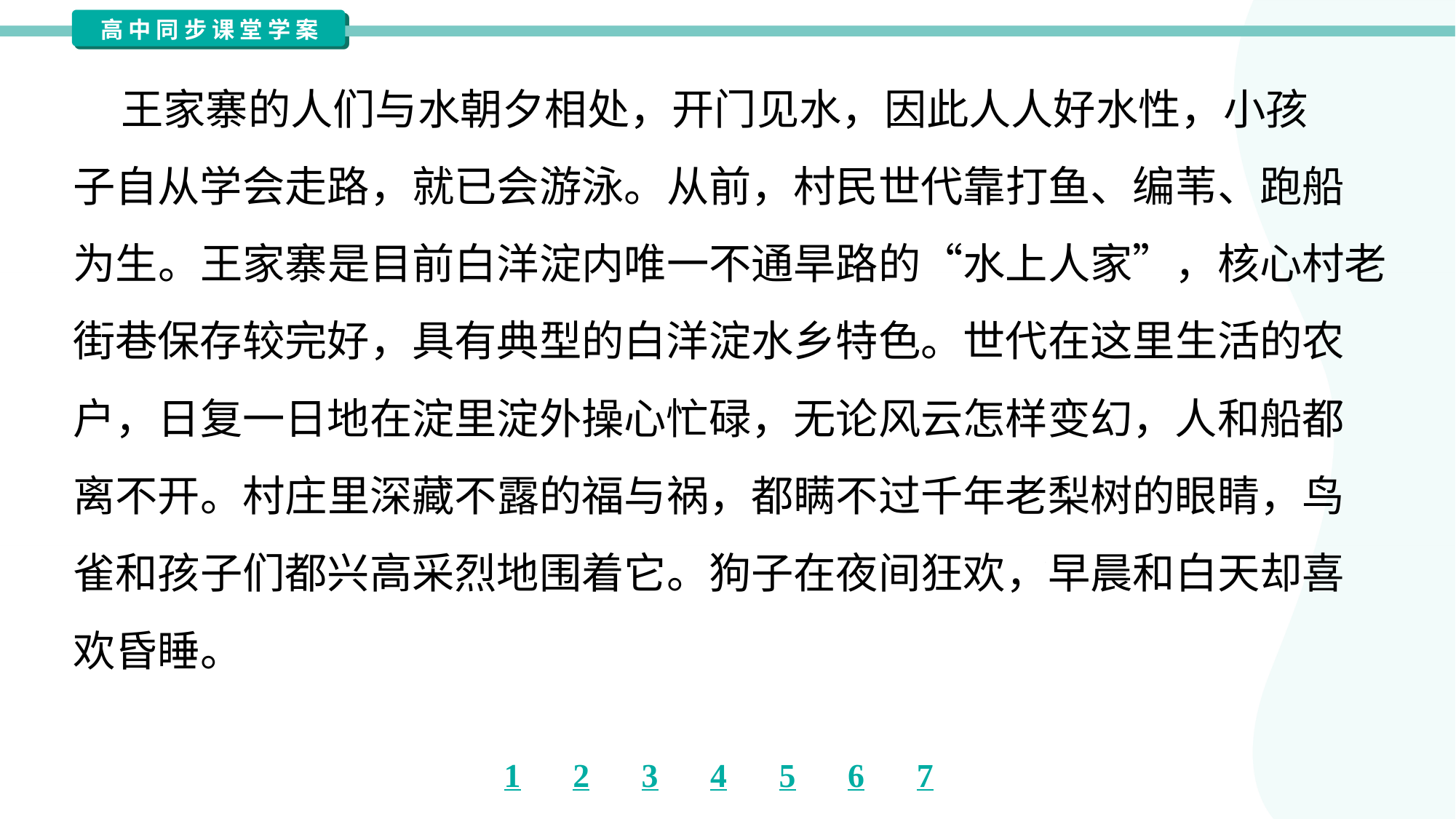

王家寨的人们与水朝夕相处，开门见水，因此人人好水性，小孩
子自从学会走路，就已会游泳。从前，村民世代靠打鱼、编苇、跑船
为生。王家寨是目前白洋淀内唯一不通旱路的“水上人家”，核心村老
街巷保存较完好，具有典型的白洋淀水乡特色。世代在这里生活的农
户，日复一日地在淀里淀外操心忙碌，无论风云怎样变幻，人和船都
离不开。村庄里深藏不露的福与祸，都瞒不过千年老梨树的眼睛，鸟
雀和孩子们都兴高采烈地围着它。狗子在夜间狂欢，早晨和白天却喜
欢昏睡。